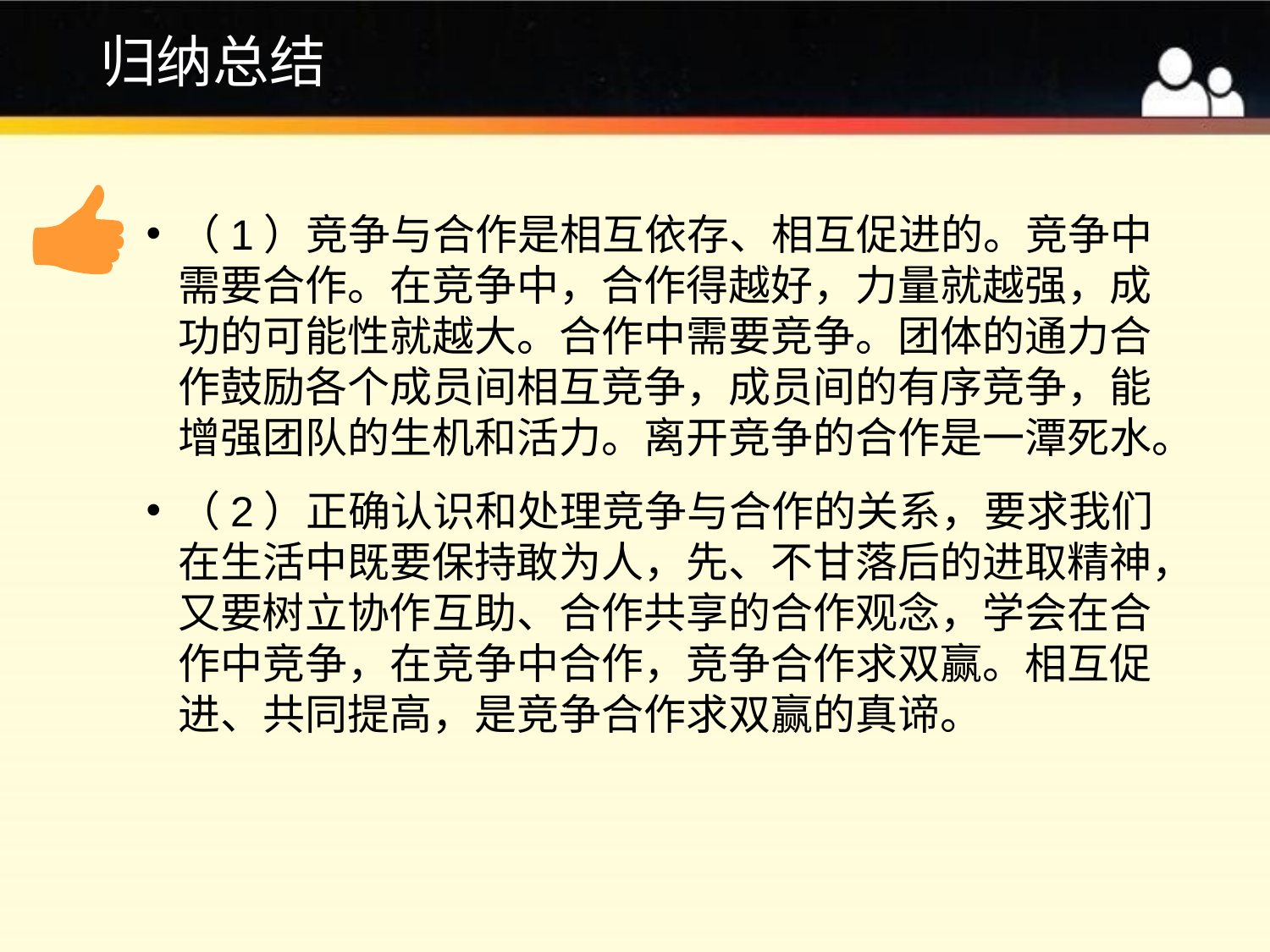

# 归纳总结

（1）竞争与合作是相互依存、相互促进的。竞争中需要合作。在竞争中，合作得越好，力量就越强，成功的可能性就越大。合作中需要竞争。团体的通力合作鼓励各个成员间相互竞争，成员间的有序竞争，能增强团队的生机和活力。离开竞争的合作是一潭死水。
（2）正确认识和处理竞争与合作的关系，要求我们在生活中既要保持敢为人，先、不甘落后的进取精神，又要树立协作互助、合作共享的合作观念，学会在合作中竞争，在竞争中合作，竞争合作求双赢。相互促进、共同提高，是竞争合作求双赢的真谛。